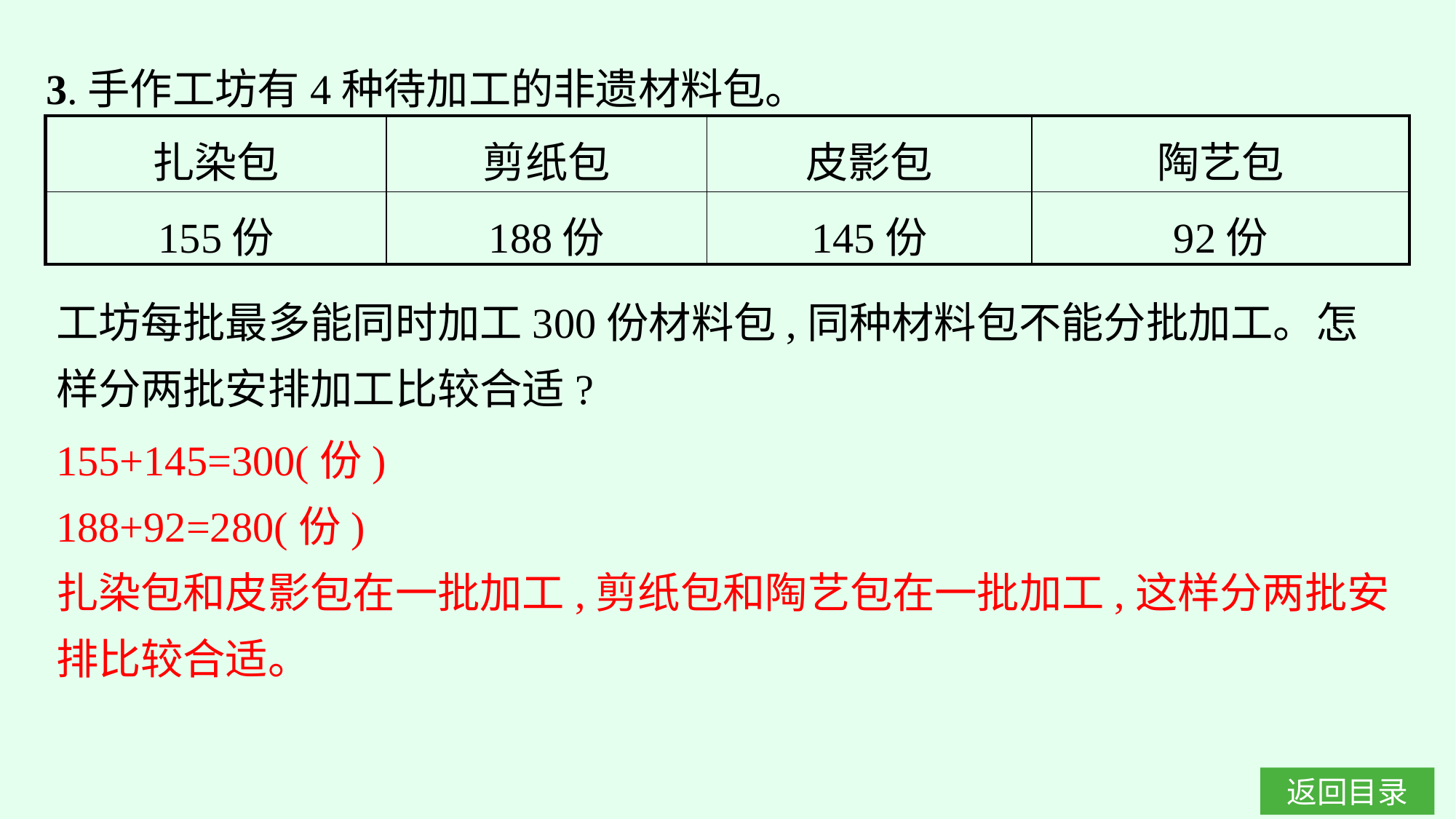

3.手作工坊有4种待加工的非遗材料包。
| 扎染包 | 剪纸包 | 皮影包 | 陶艺包 |
| --- | --- | --- | --- |
| 155份 | 188份 | 145份 | 92份 |
工坊每批最多能同时加工300份材料包,同种材料包不能分批加工。怎样分两批安排加工比较合适?
155+145=300(份)
188+92=280(份)
扎染包和皮影包在一批加工,剪纸包和陶艺包在一批加工,这样分两批安排比较合适。